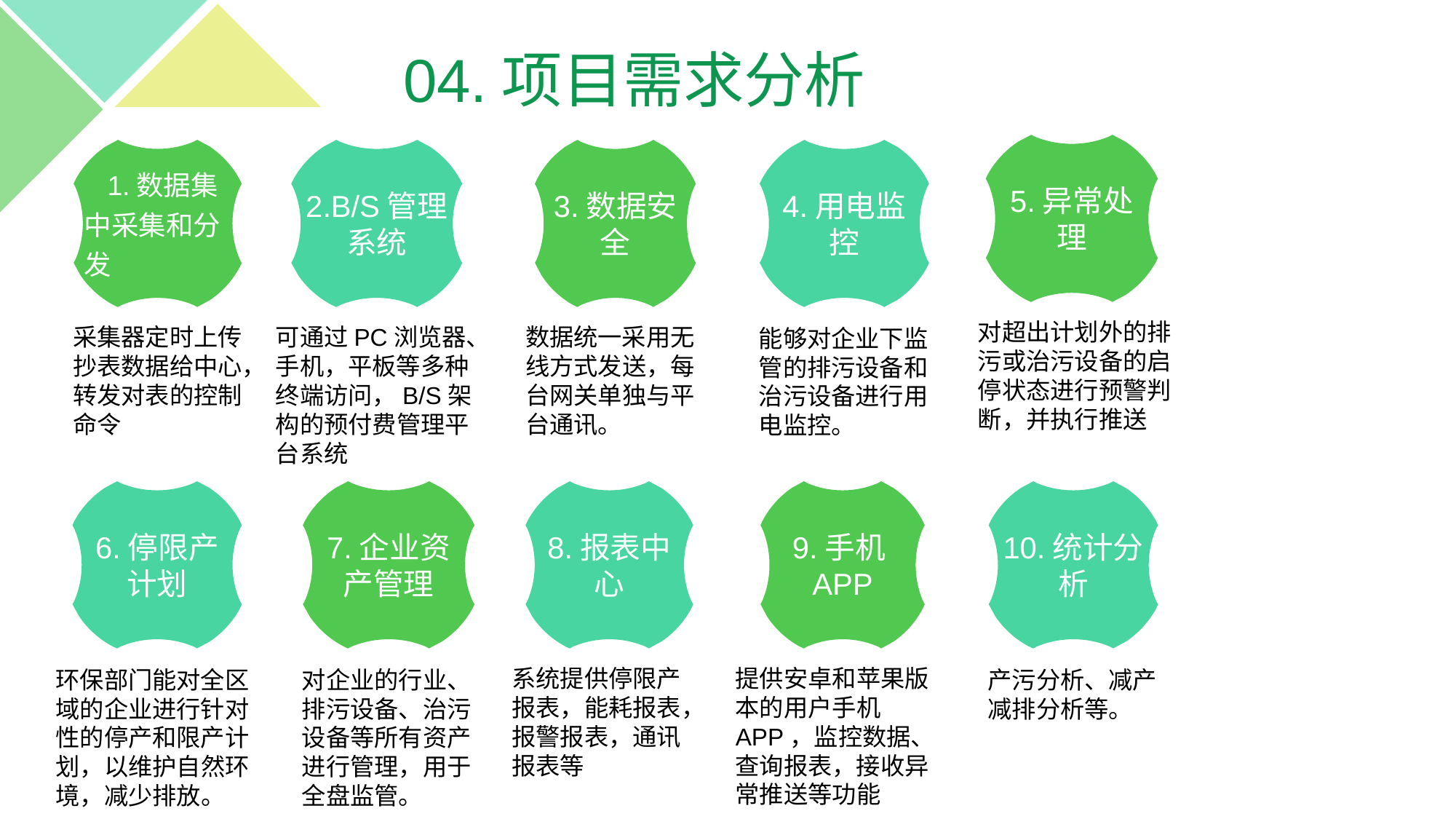

04.项目需求分析
5.异常处理
对超出计划外的排污或治污设备的启停状态进行预警判断，并执行推送
   1.数据集中采集和分发
采集器定时上传抄表数据给中心，转发对表的控制命令
2.B/S管理系统
可通过PC浏览器、手机，平板等多种终端访问，B/S架构的预付费管理平台系统
3.数据安全
数据统一采用无线方式发送，每台网关单独与平台通讯。
4.用电监控
能够对企业下监管的排污设备和治污设备进行用电监控。
6.停限产计划
环保部门能对全区域的企业进行针对性的停产和限产计划，以维护自然环境，减少排放。
7.企业资产管理
对企业的行业、排污设备、治污设备等所有资产进行管理，用于全盘监管。
8.报表中心
系统提供停限产报表，能耗报表，报警报表，通讯报表等
9.手机APP
提供安卓和苹果版本的用户手机APP，监控数据、查询报表，接收异常推送等功能
10.统计分析
产污分析、减产减排分析等。